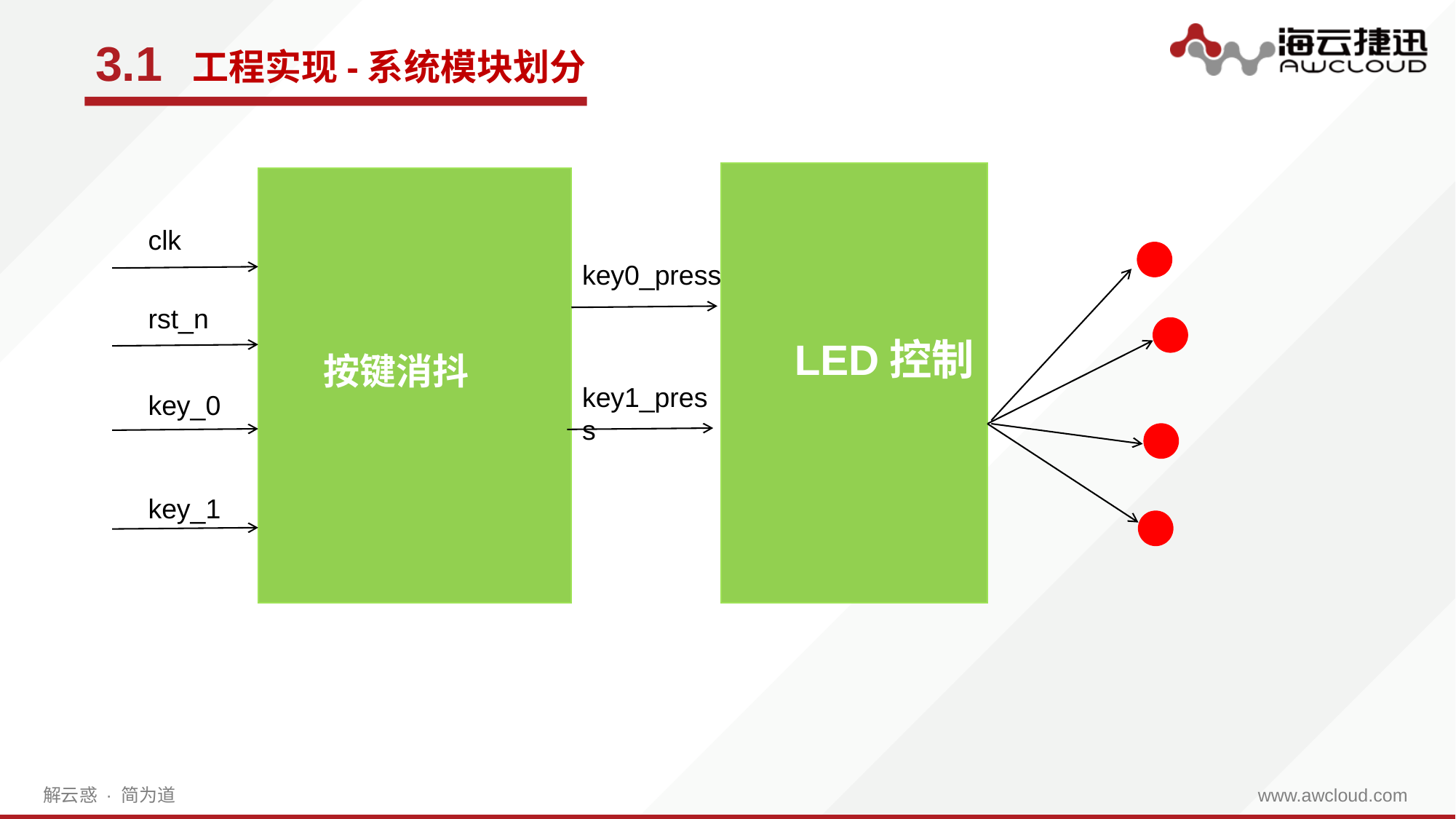

3.1
工程实现-系统模块划分

 LED控制

按键消抖
e7d195523061f1c0205959036996ad55c215b892a7aac5c0B9ADEF7896FB48F2EF97163A2DE1401E1875DEDC438B7864AD24CA23553DBBBD975DAF4CAD4A2592689FFB6CEE59FFA55B2702D0E5EE29CD13A772EDE6F53528E69C5E9D25D472BDE10ED2E098947D65F27977D4F705C1FD4E05B93AC973C3A05509AF0DFFB6A805B38B5F304DD5A8D4
clk

key0_press
rst_n

key1_press
key_0

key_1